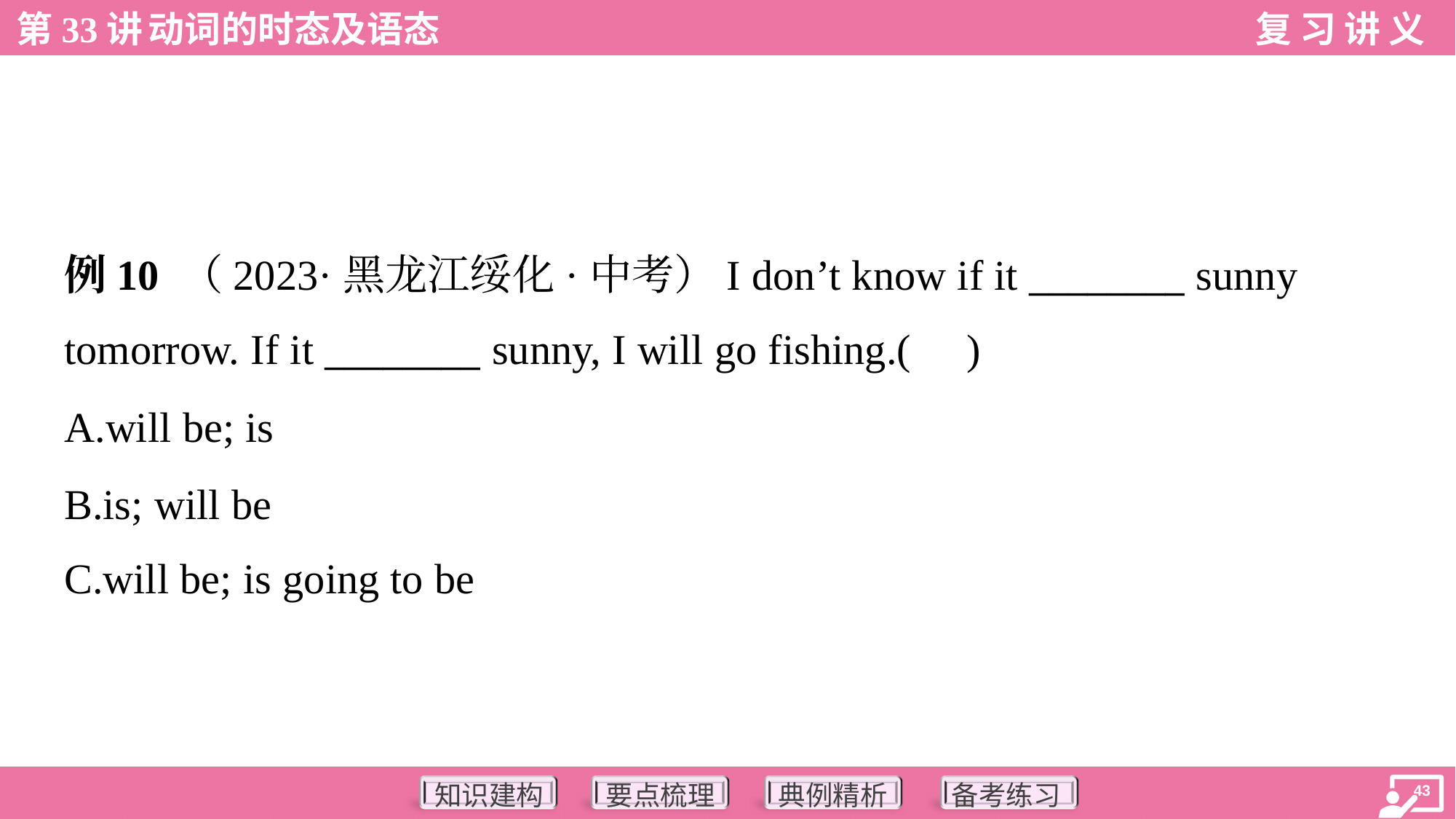

例10 （2023·黑龙江绥化·中考）I don’t know if it ________ sunny
tomorrow. If it ________ sunny, I will go fishing.(     )
A.will be; is
B.is; will be
C.will be; is going to be